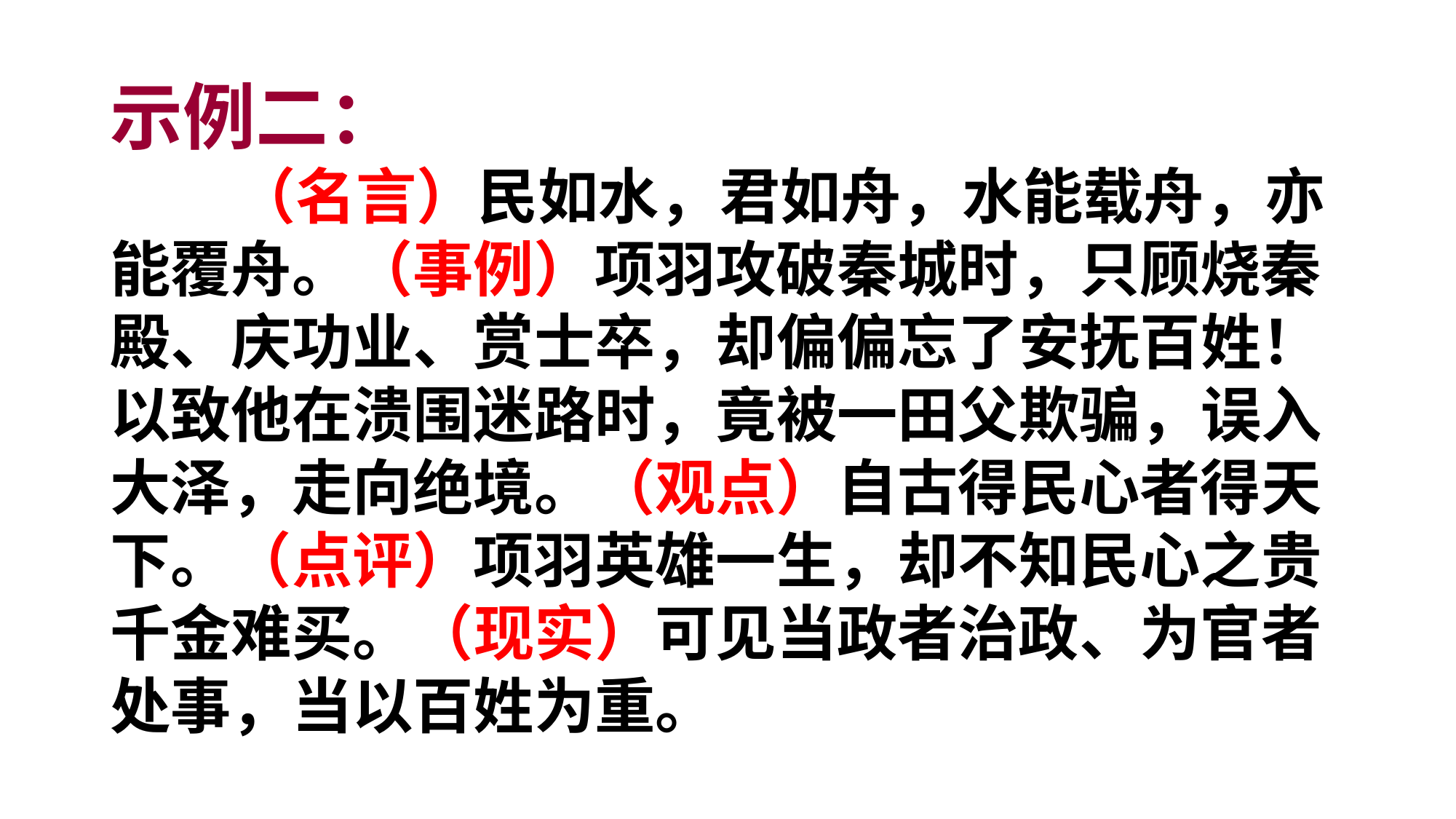

示例二：
        （名言）民如水，君如舟，水能载舟，亦能覆舟。（事例）项羽攻破秦城时，只顾烧秦殿、庆功业、赏士卒，却偏偏忘了安抚百姓！以致他在溃围迷路时，竟被一田父欺骗，误入大泽，走向绝境。（观点）自古得民心者得天下。（点评）项羽英雄一生，却不知民心之贵千金难买。（现实）可见当政者治政、为官者处事，当以百姓为重。